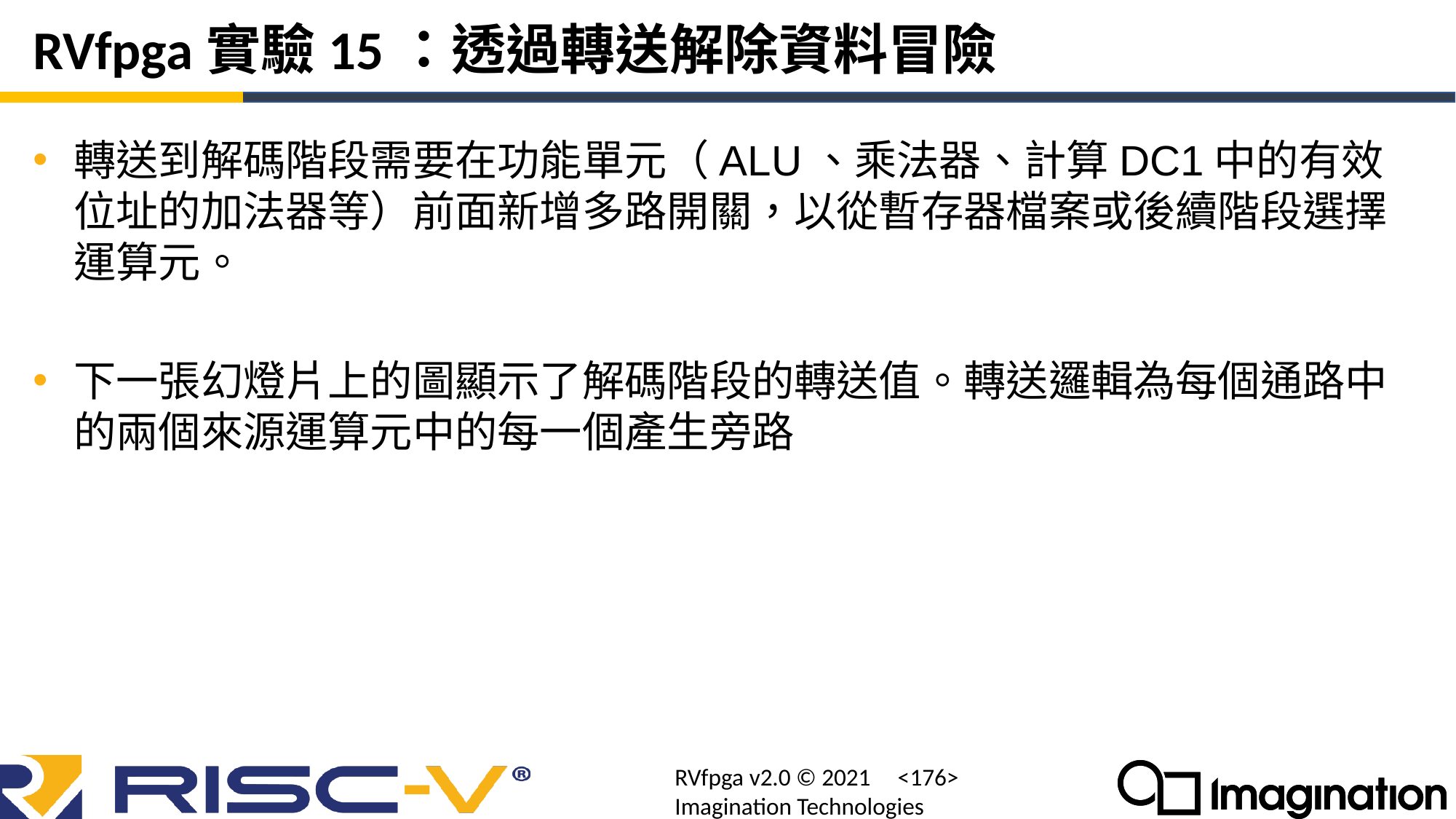

# RVfpga實驗15：透過轉送解除資料冒險
轉送到解碼階段需要在功能單元（ALU、乘法器、計算DC1中的有效位址的加法器等）前面新增多路開關，以從暫存器檔案或後續階段選擇運算元。

下一張幻燈片上的圖顯示了解碼階段的轉送值。轉送邏輯為每個通路中的兩個來源運算元中的每一個產生旁路